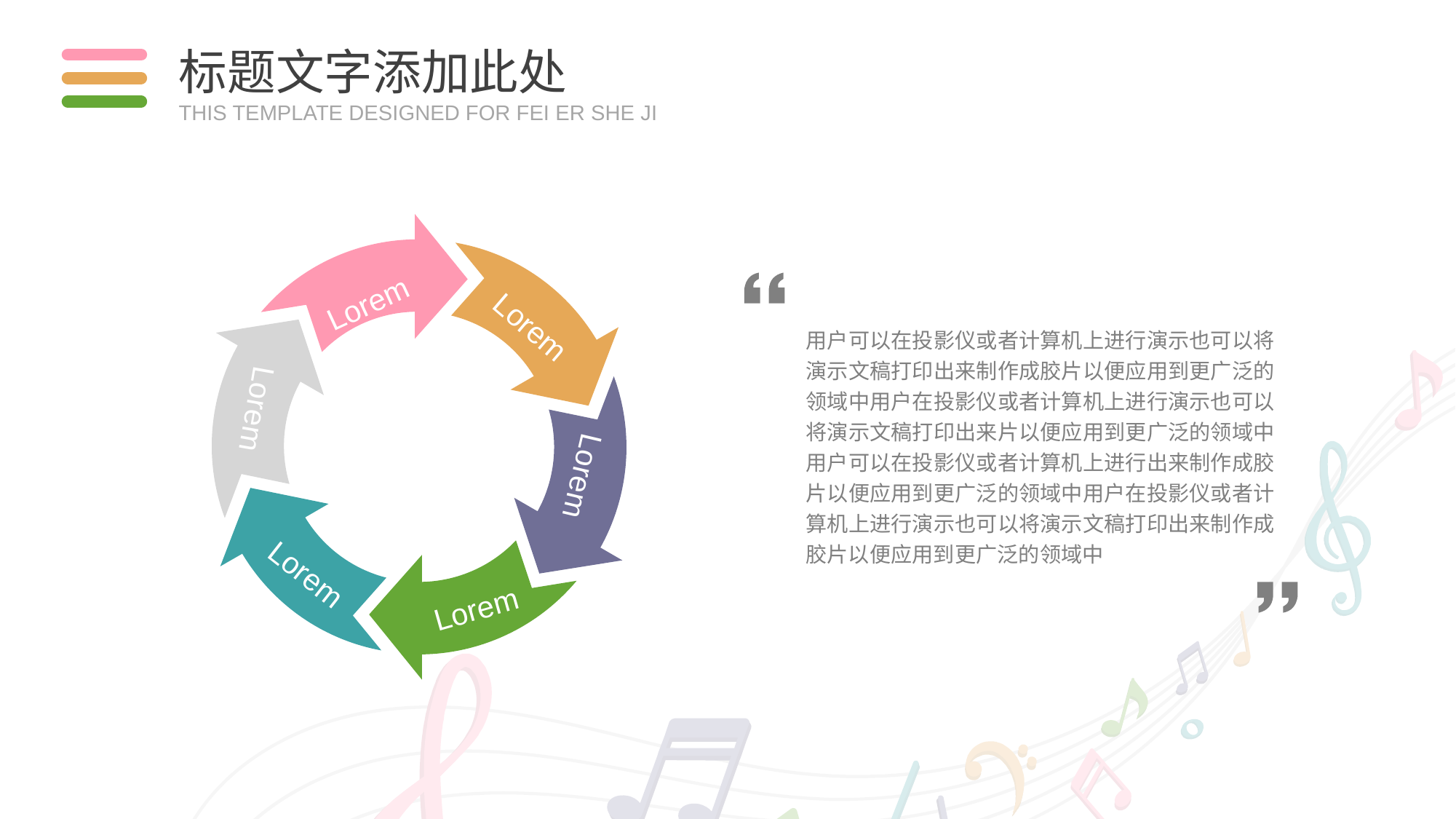

标题文字添加此处
THIS TEMPLATE DESIGNED FOR FEI ER SHE JI
Lorem
Lorem
Lorem
Lorem
Lorem
Lorem

用户可以在投影仪或者计算机上进行演示也可以将演示文稿打印出来制作成胶片以便应用到更广泛的领域中用户在投影仪或者计算机上进行演示也可以将演示文稿打印出来片以便应用到更广泛的领域中用户可以在投影仪或者计算机上进行出来制作成胶片以便应用到更广泛的领域中用户在投影仪或者计算机上进行演示也可以将演示文稿打印出来制作成胶片以便应用到更广泛的领域中